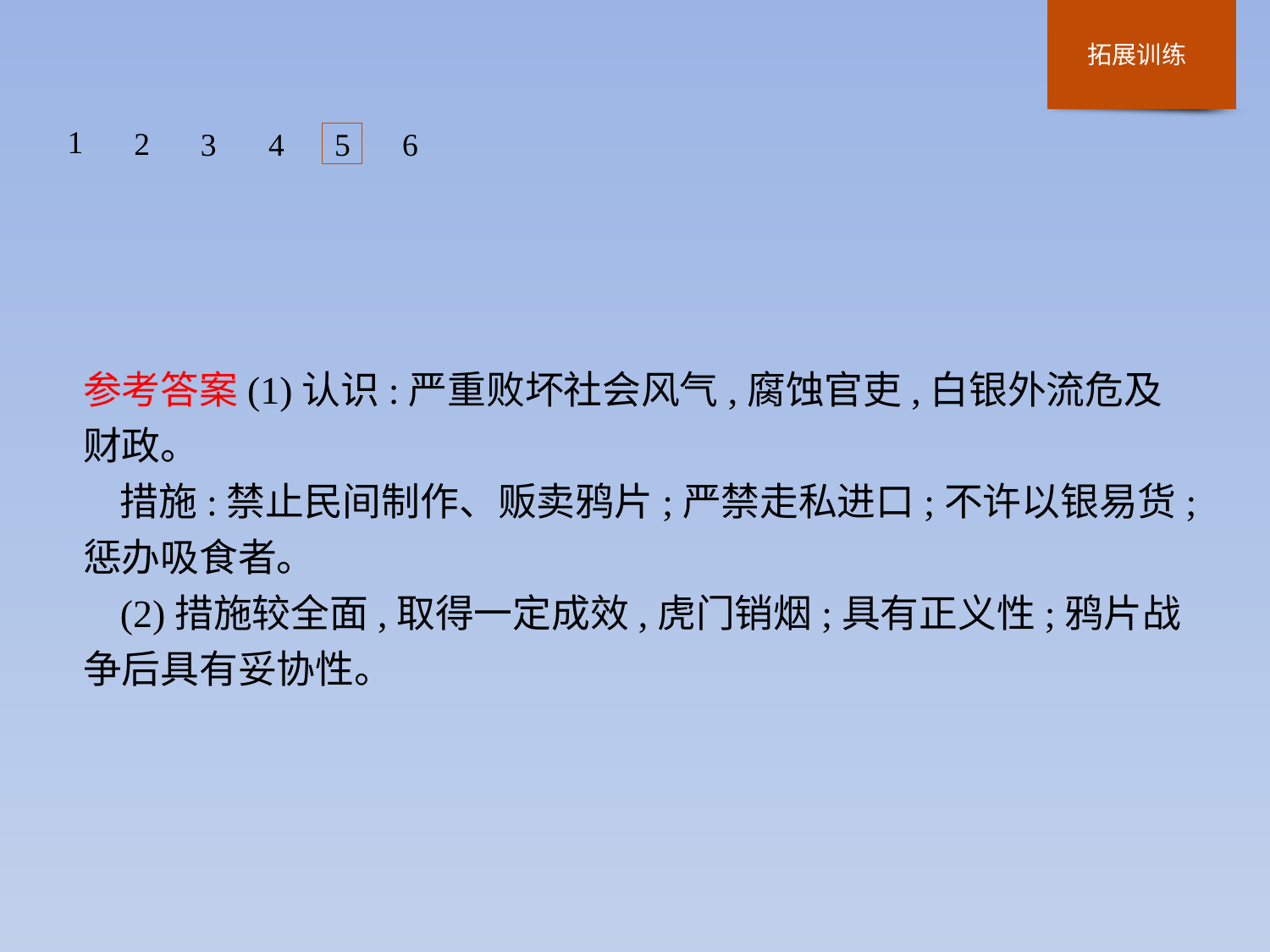

1
2
3
4
5
6
参考答案(1)认识:严重败坏社会风气,腐蚀官吏,白银外流危及财政。
措施:禁止民间制作、贩卖鸦片;严禁走私进口;不许以银易货;惩办吸食者。
(2)措施较全面,取得一定成效,虎门销烟;具有正义性;鸦片战争后具有妥协性。